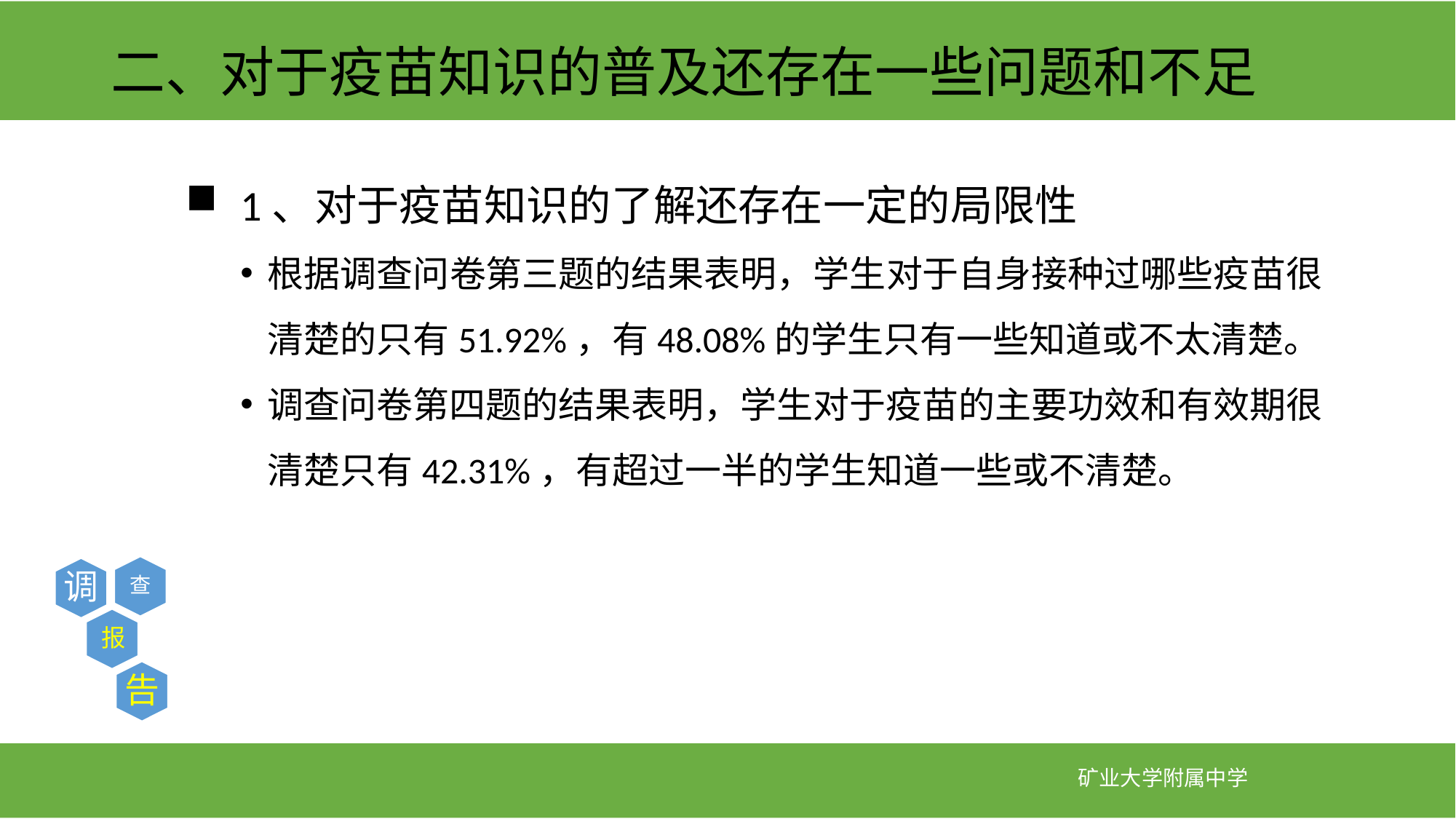

# 二、对于疫苗知识的普及还存在一些问题和不足
1、对于疫苗知识的了解还存在一定的局限性
根据调查问卷第三题的结果表明，学生对于自身接种过哪些疫苗很清楚的只有51.92%，有48.08%的学生只有一些知道或不太清楚。
调查问卷第四题的结果表明，学生对于疫苗的主要功效和有效期很清楚只有42.31%，有超过一半的学生知道一些或不清楚。